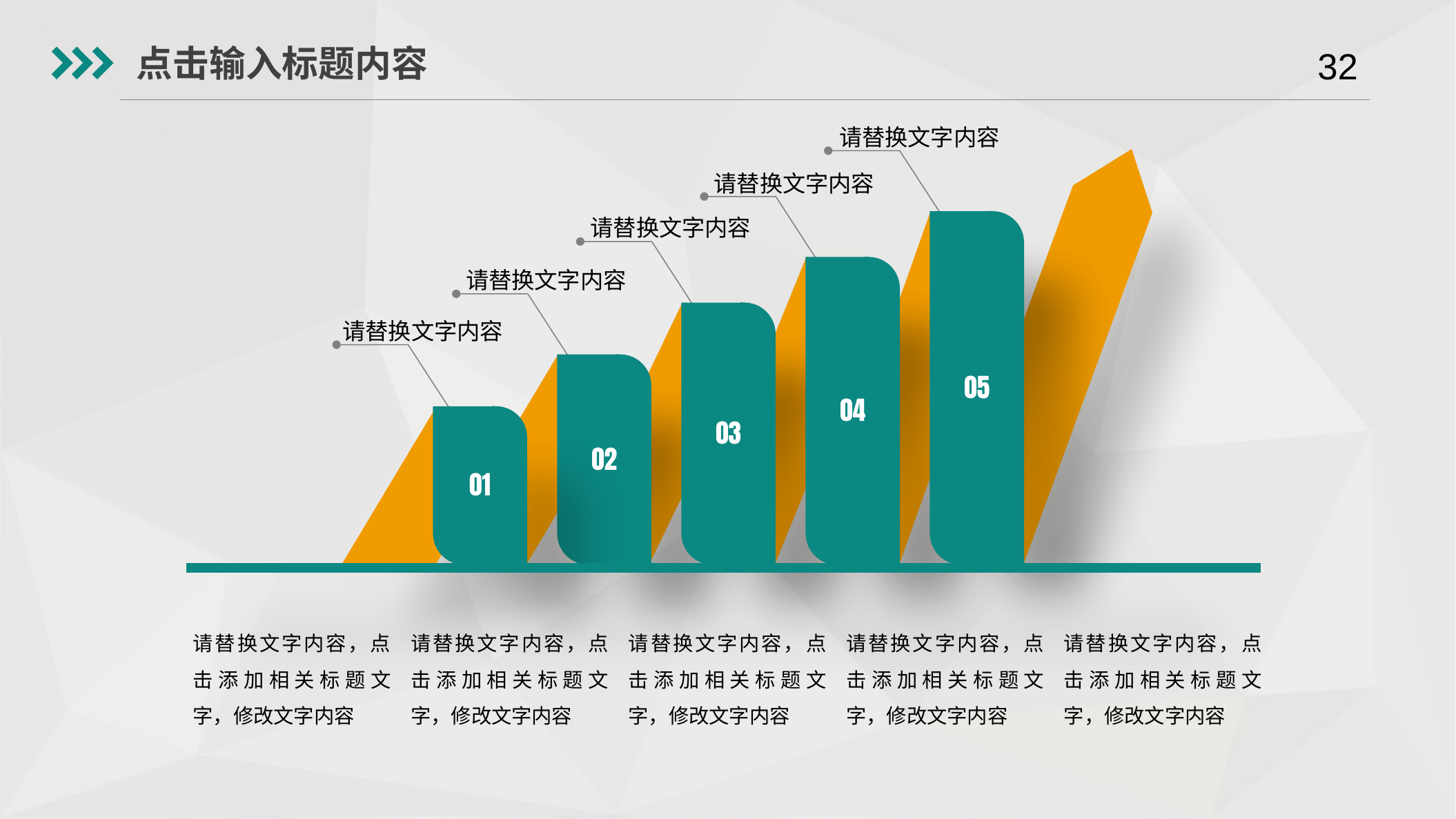

点击输入标题内容
请替换文字内容

请替换文字内容

请替换文字内容

05

04

请替换文字内容

03
请替换文字内容

02
01

请替换文字内容，点击添加相关标题文字，修改文字内容
请替换文字内容，点击添加相关标题文字，修改文字内容
请替换文字内容，点击添加相关标题文字，修改文字内容
请替换文字内容，点击添加相关标题文字，修改文字内容
请替换文字内容，点击添加相关标题文字，修改文字内容
Yanshifu